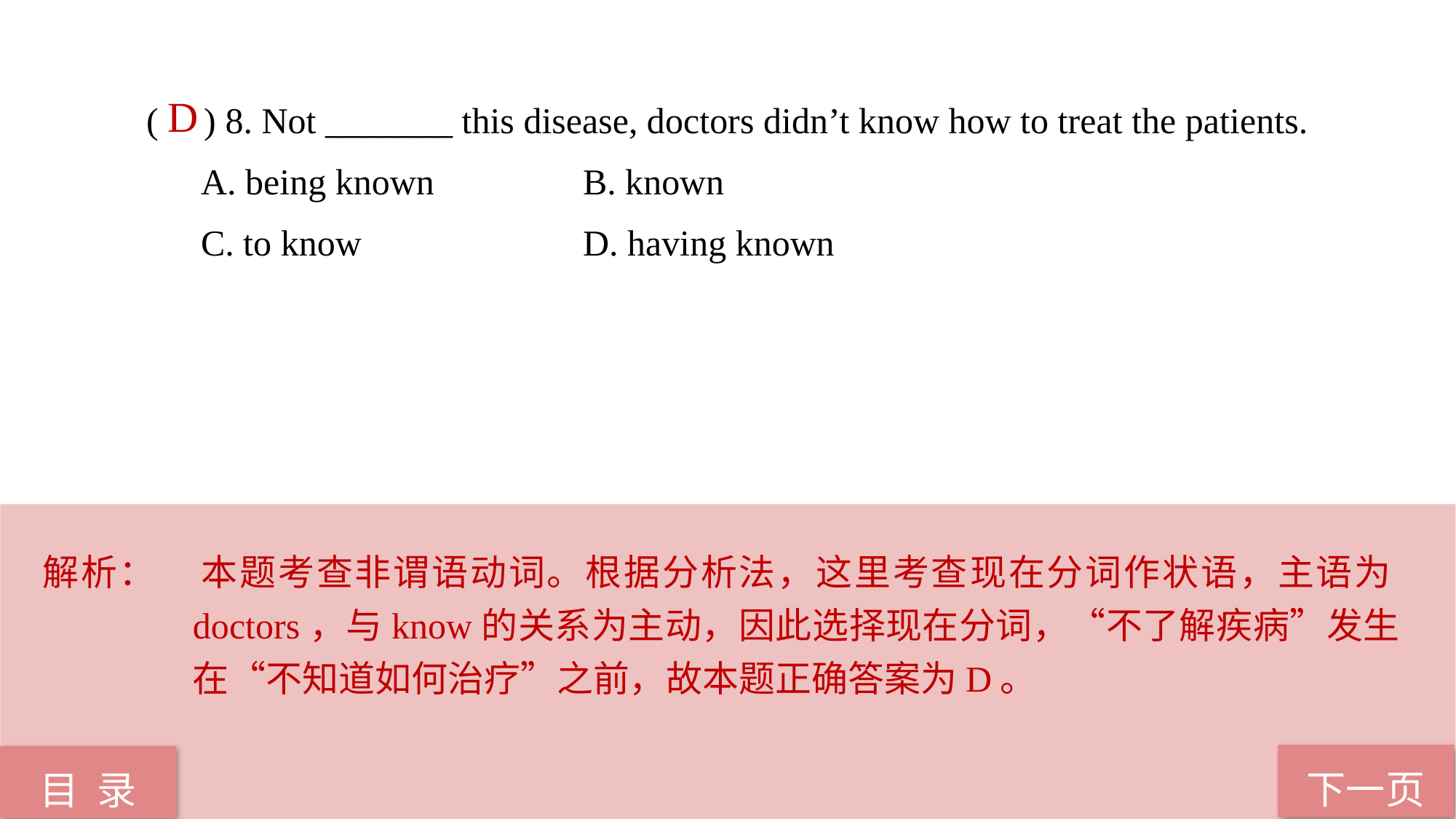

(     ) 8. Not _______ this disease, doctors didn’t know how to treat the patients.
A. being known 		B. known
C. to know 		D. having known
  D
解析：	本题考查非谓语动词。根据分析法，这里考查现在分词作状语，主语为doctors，与know的关系为主动，因此选择现在分词，“不了解疾病”发生在“不知道如何治疗”之前，故本题正确答案为D。